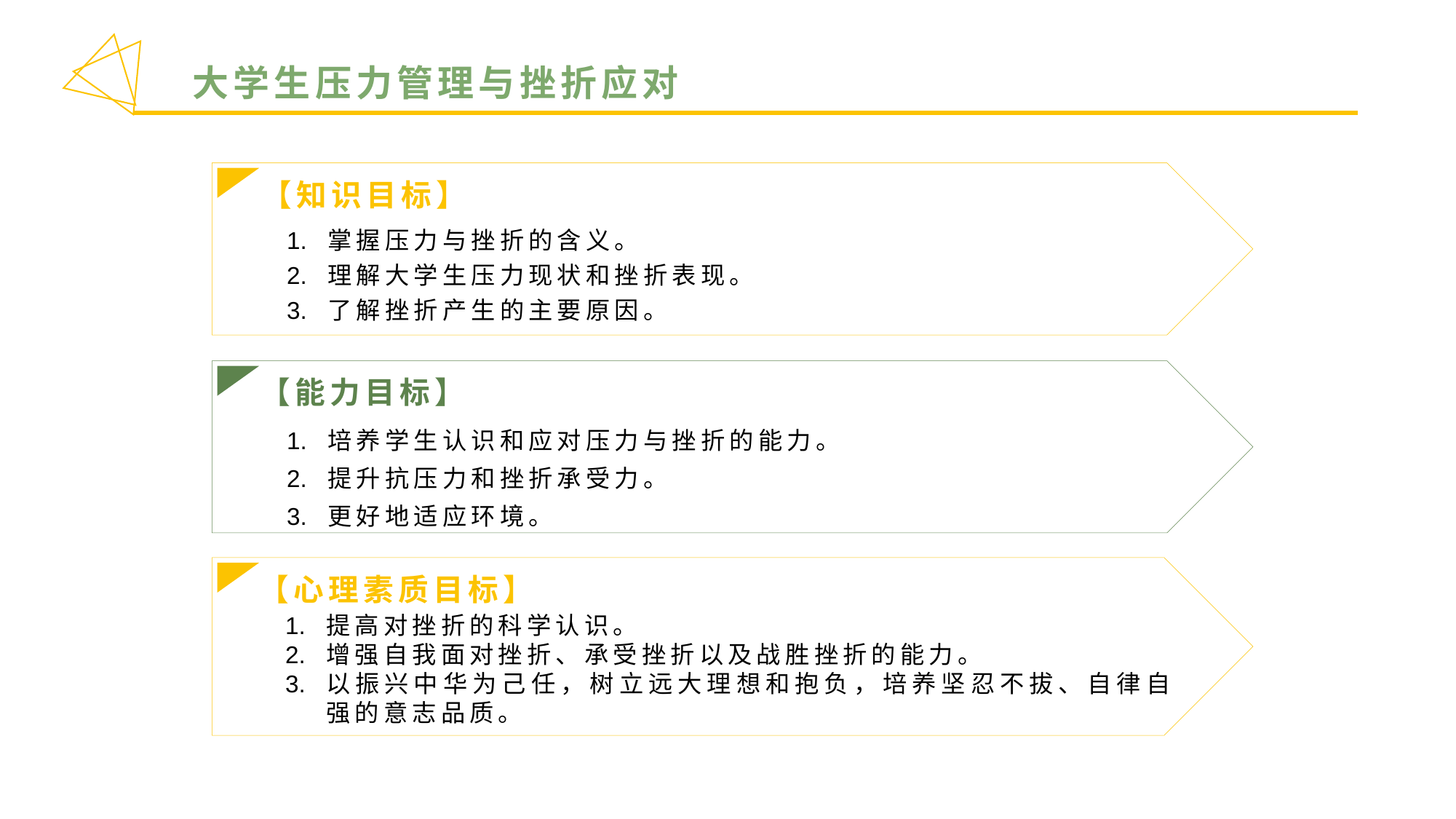

大学生压力管理与挫折应对

【知识目标】
掌握压力与挫折的含义。
理解大学生压力现状和挫折表现。
了解挫折产生的主要原因。

【能力目标】
培养学生认识和应对压力与挫折的能力。
提升抗压力和挫折承受力。
更好地适应环境。

【心理素质目标】
提高对挫折的科学认识。
增强自我面对挫折、承受挫折以及战胜挫折的能力。
以振兴中华为己任，树立远大理想和抱负，培养坚忍不拔、自律自强的意志品质。